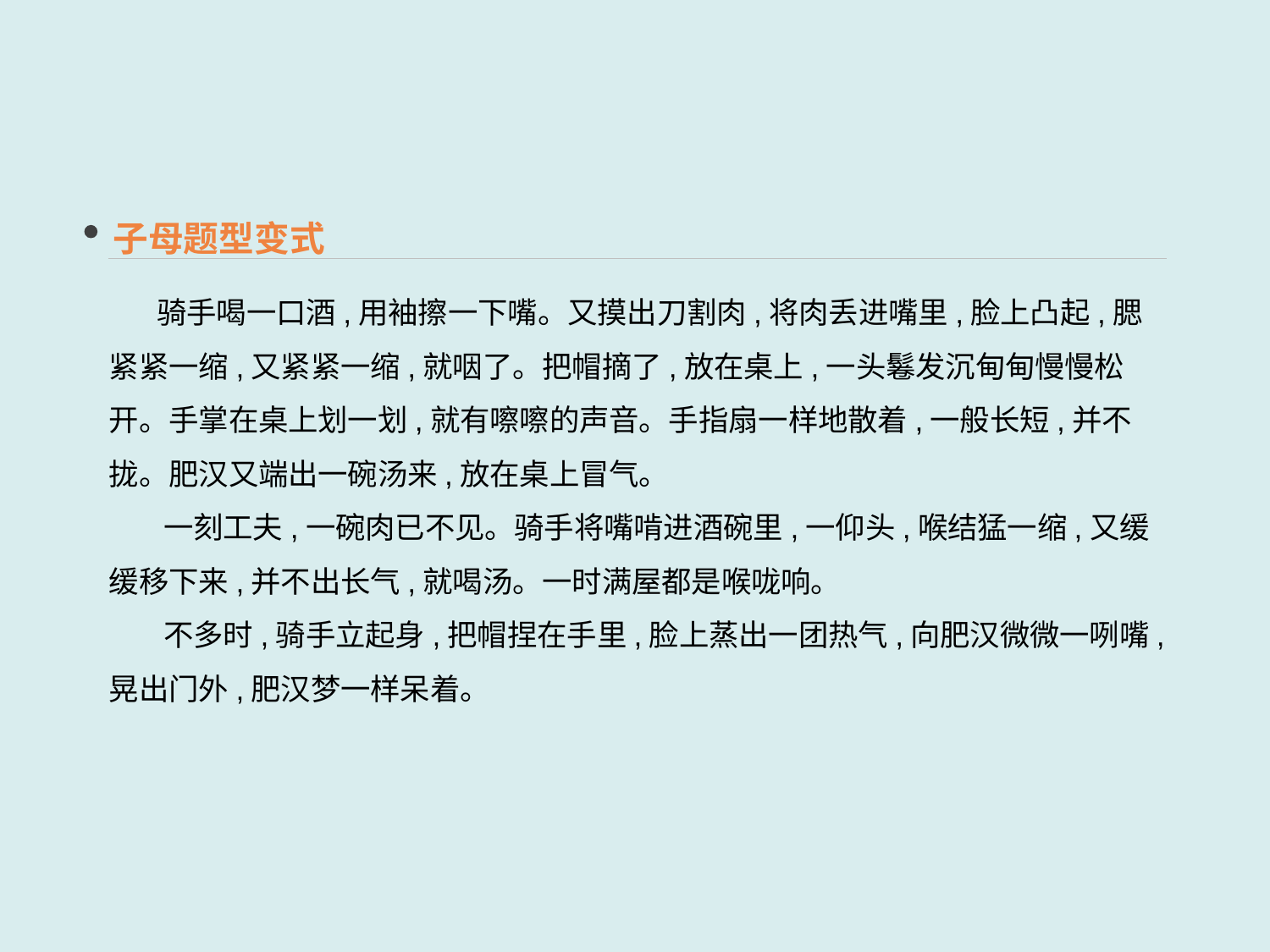

子母题型变式

      骑手喝一口酒,用袖擦一下嘴。又摸出刀割肉,将肉丢进嘴里,脸上凸起,腮紧紧一缩,又紧紧一缩,就咽了。把帽摘了,放在桌上,一头鬈发沉甸甸慢慢松开。手掌在桌上划一划,就有嚓嚓的声音。手指扇一样地散着,一般长短,并不拢。肥汉又端出一碗汤来,放在桌上冒气。
       一刻工夫,一碗肉已不见。骑手将嘴啃进酒碗里,一仰头,喉结猛一缩,又缓缓移下来,并不出长气,就喝汤。一时满屋都是喉咙响。
       不多时,骑手立起身,把帽捏在手里,脸上蒸出一团热气,向肥汉微微一咧嘴,晃出门外,肥汉梦一样呆着。